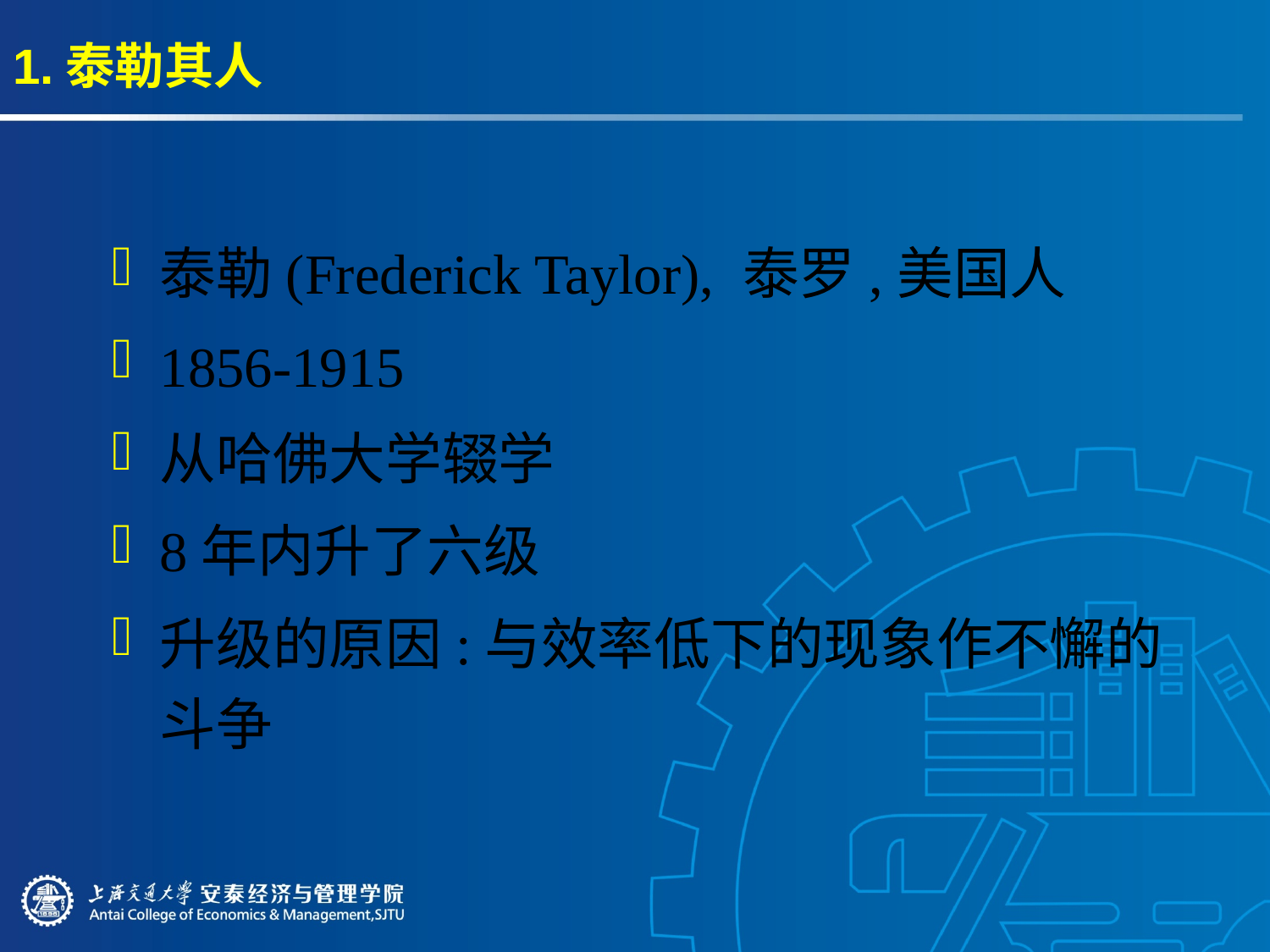

# 1.泰勒其人
泰勒(Frederick Taylor), 泰罗,美国人
1856-1915
从哈佛大学辍学
8年内升了六级
升级的原因:与效率低下的现象作不懈的斗争